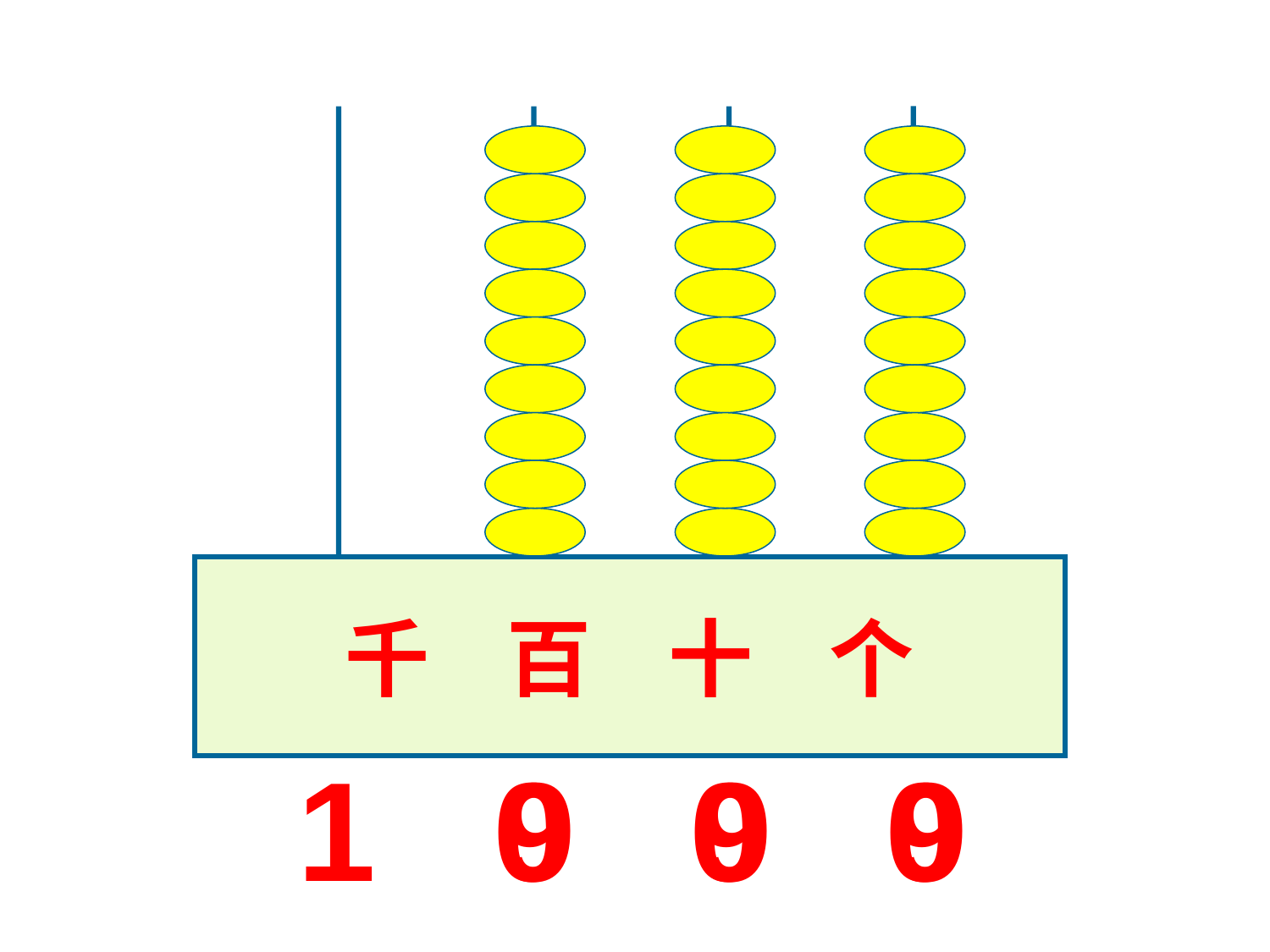

千    百    十    个

1   0   0   0
9   9   9